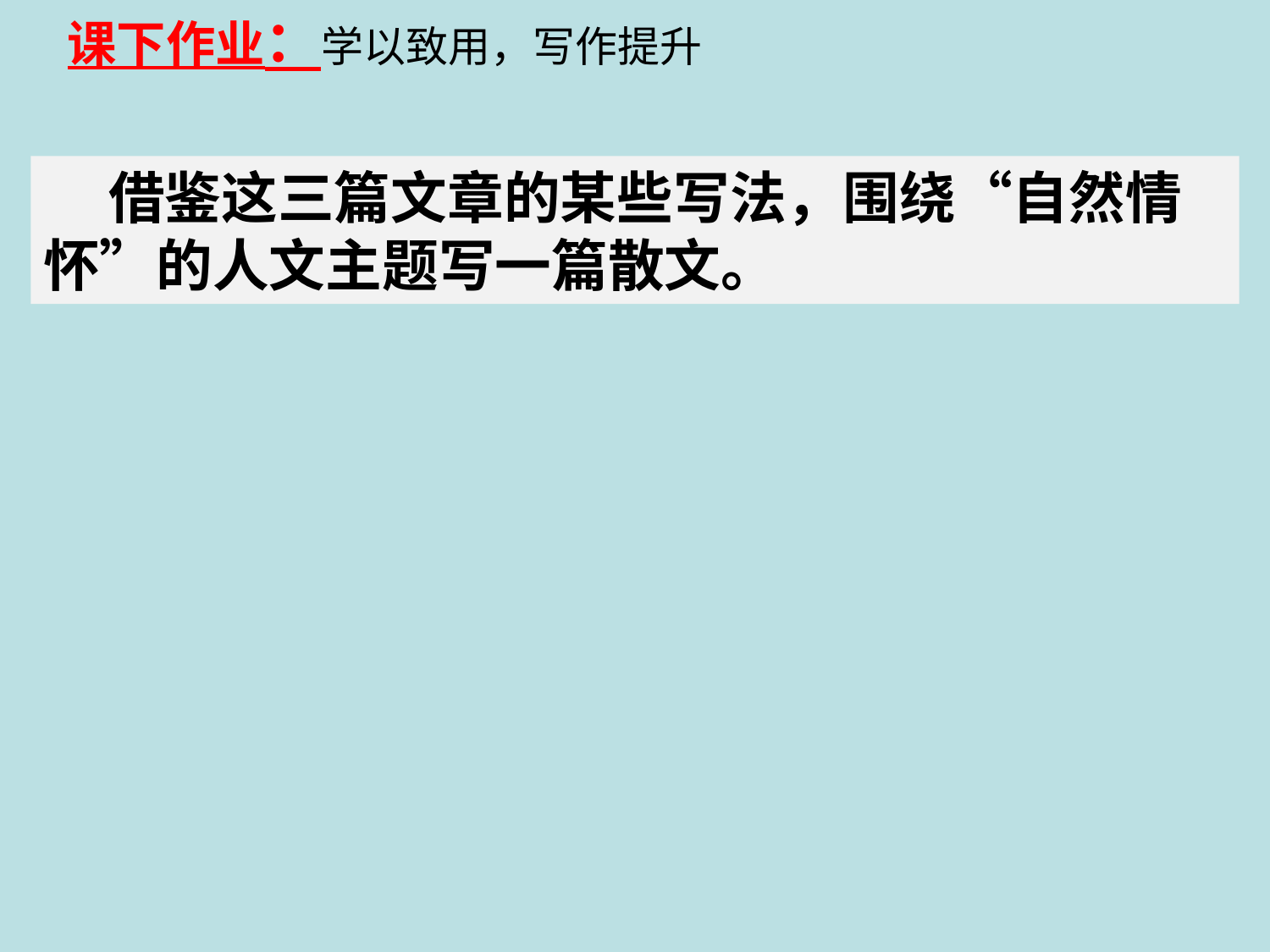

课下作业：学以致用，写作提升
    借鉴这三篇文章的某些写法，围绕“自然情怀”的人文主题写一篇散文。